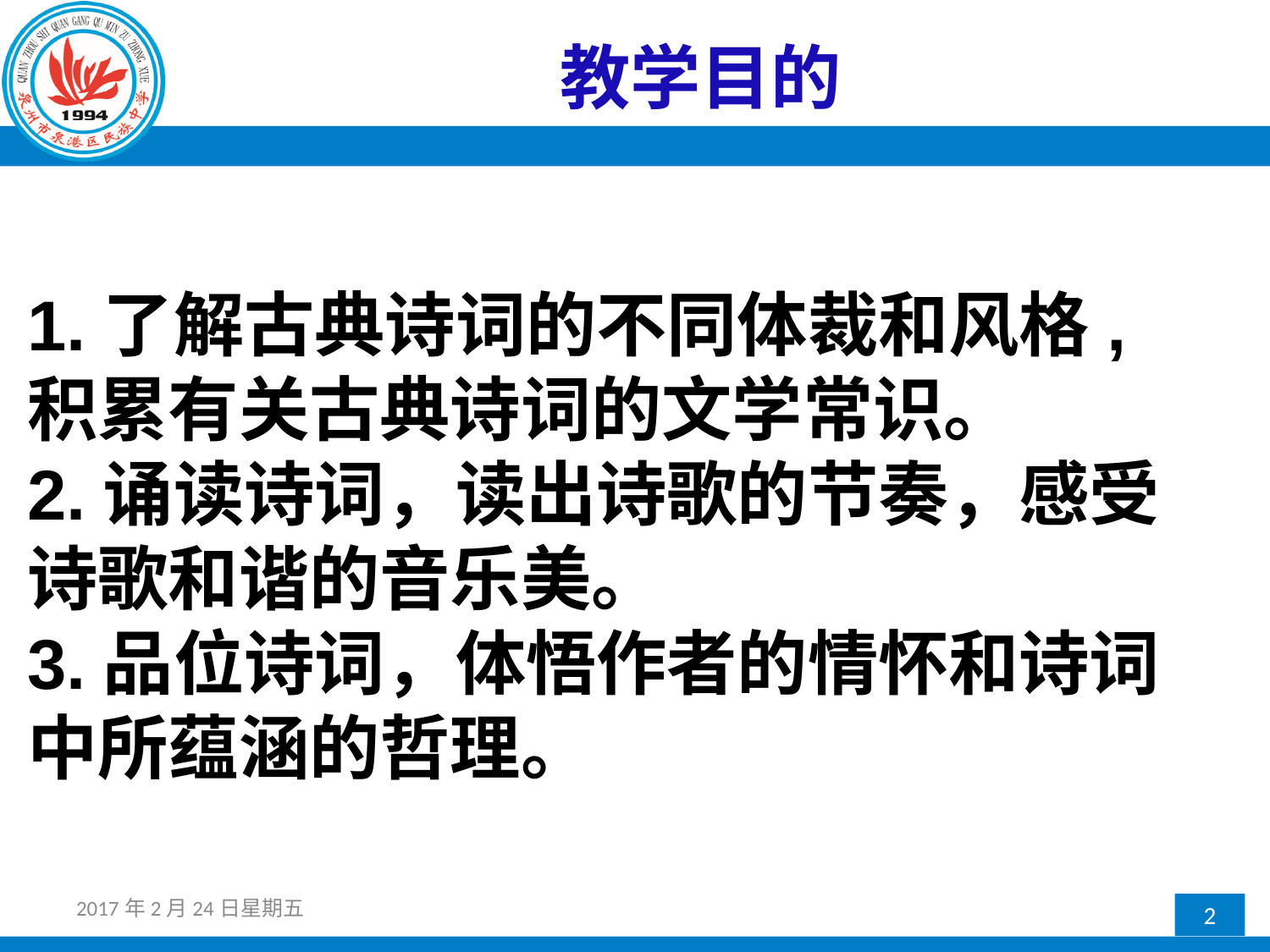

# 教学目的

1.了解古典诗词的不同体裁和风格,积累有关古典诗词的文学常识。
2.诵读诗词，读出诗歌的节奏，感受诗歌和谐的音乐美。
3.品位诗词，体悟作者的情怀和诗词中所蕴涵的哲理。
2017年2月24日星期五